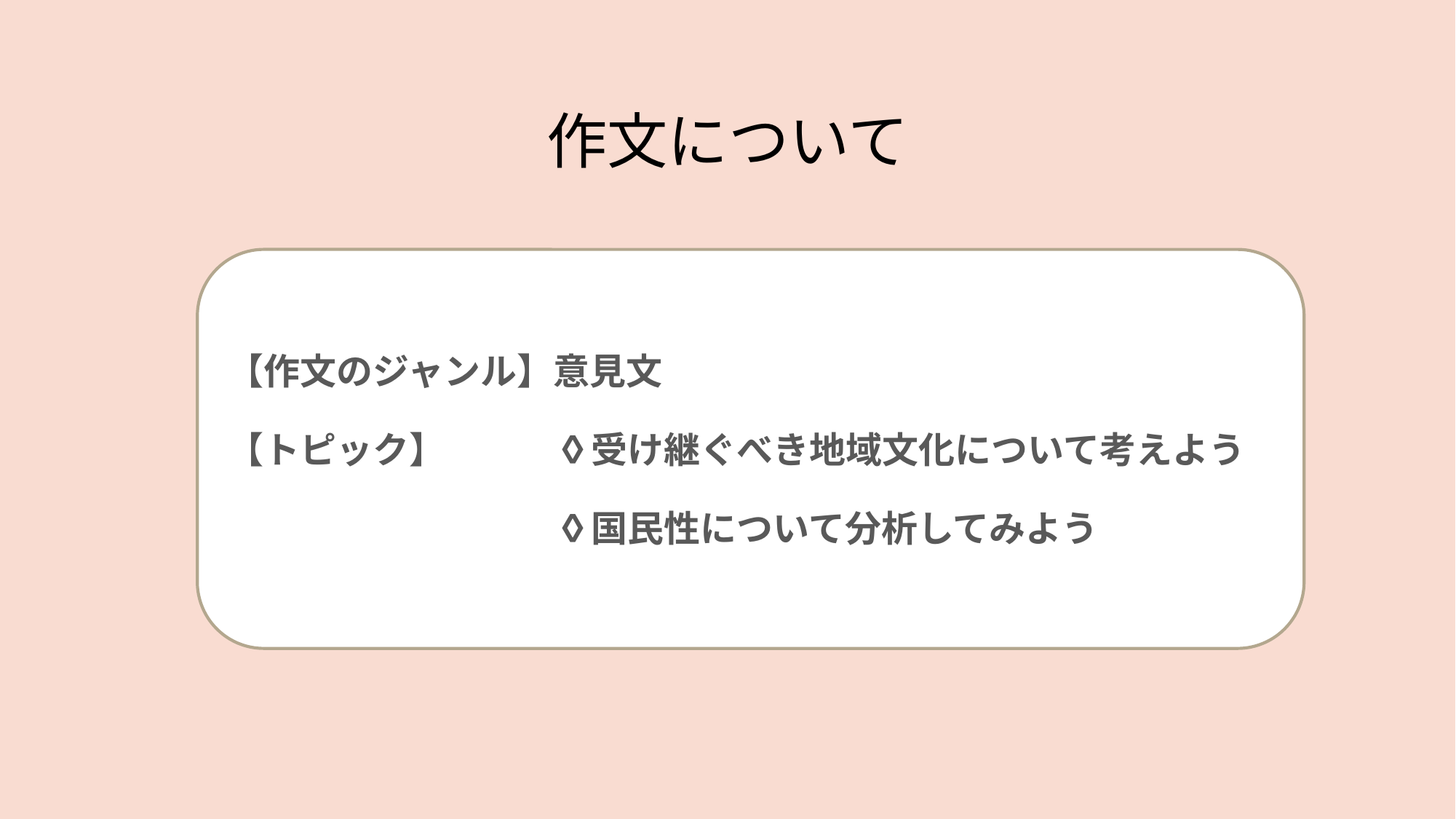

作文について

【作文のジャンル】意見文
【トピック】　　　◊受け継ぐべき地域文化について考えよう
　　　　　　　　　◊国民性について分析してみよう